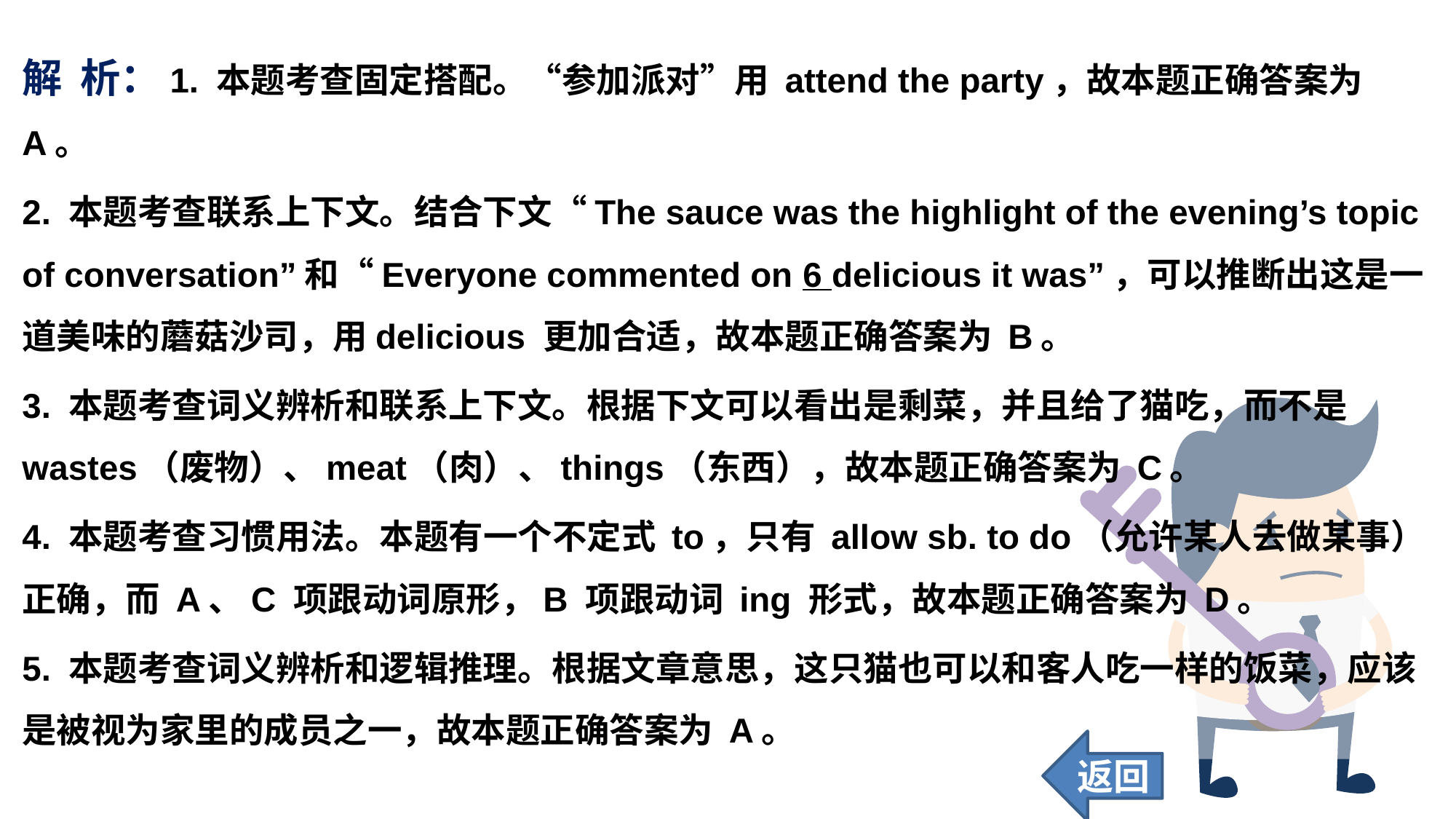

解  析：1. 本题考查固定搭配。“参加派对”用 attend the party，故本题正确答案为 A。
2. 本题考查联系上下文。结合下文“The sauce was the highlight of the evening’s topic of conversation”和“Everyone commented on 6 delicious it was”，可以推断出这是一道美味的蘑菇沙司，用delicious 更加合适，故本题正确答案为 B。
3. 本题考查词义辨析和联系上下文。根据下文可以看出是剩菜，并且给了猫吃，而不是 wastes（废物）、meat（肉）、things（东西），故本题正确答案为 C。
4. 本题考查习惯用法。本题有一个不定式 to，只有 allow sb. to do（允许某人去做某事）正确，而 A、C 项跟动词原形，B 项跟动词 ing 形式，故本题正确答案为 D。
5. 本题考查词义辨析和逻辑推理。根据文章意思，这只猫也可以和客人吃一样的饭菜，应该是被视为家里的成员之一，故本题正确答案为 A。

返回
55